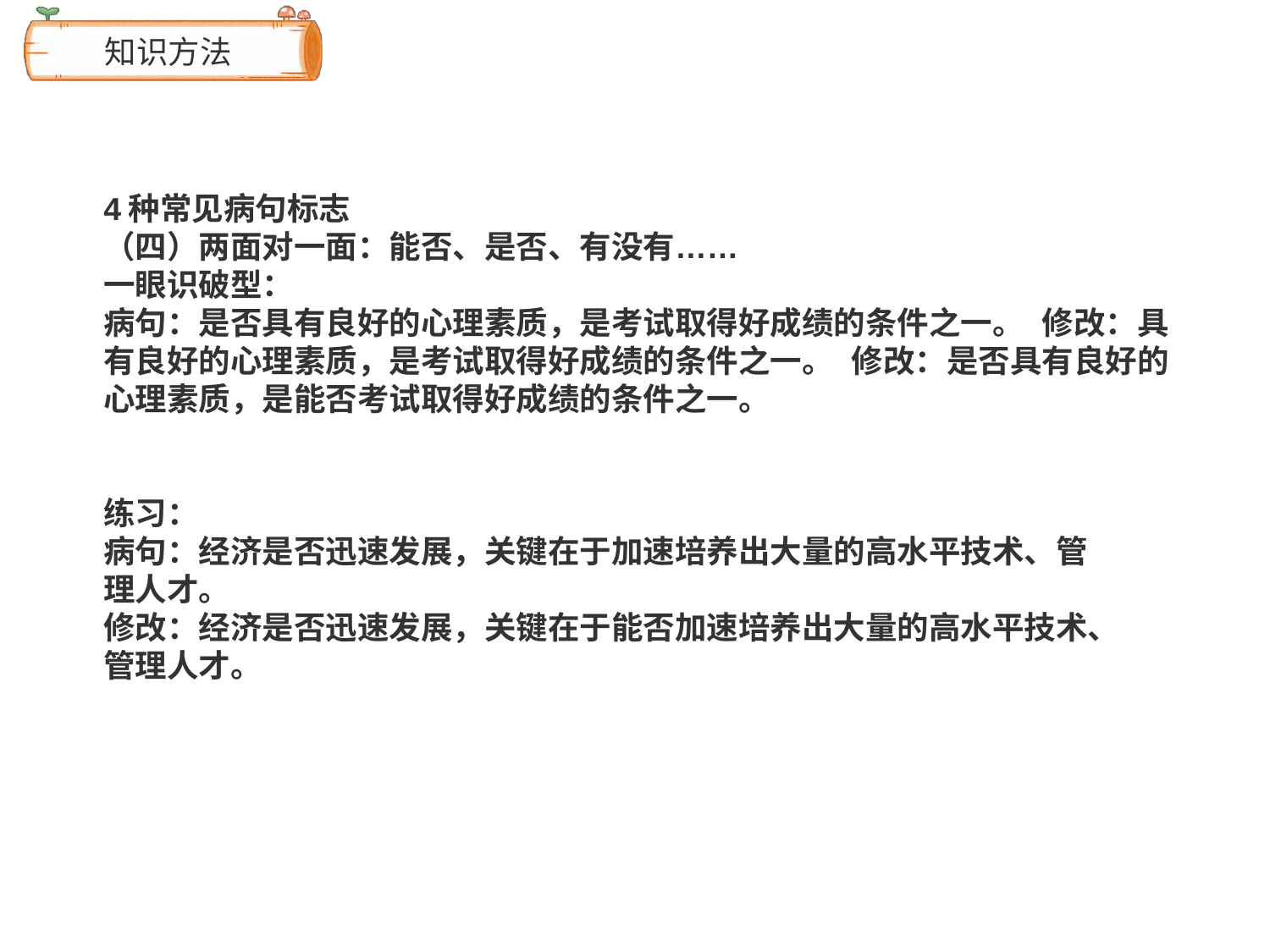

# 知识方法
4种常见病句标志
（四）两面对一面：能否、是否、有没有……
一眼识破型：
病句：是否具有良好的心理素质，是考试取得好成绩的条件之一。  修改：具有良好的心理素质，是考试取得好成绩的条件之一。  修改：是否具有良好的心理素质，是能否考试取得好成绩的条件之一。

练习：
病句：经济是否迅速发展，关键在于加速培养出大量的高水平技术、管
理人才。
修改：经济是否迅速发展，关键在于能否加速培养出大量的高水平技术、
管理人才。